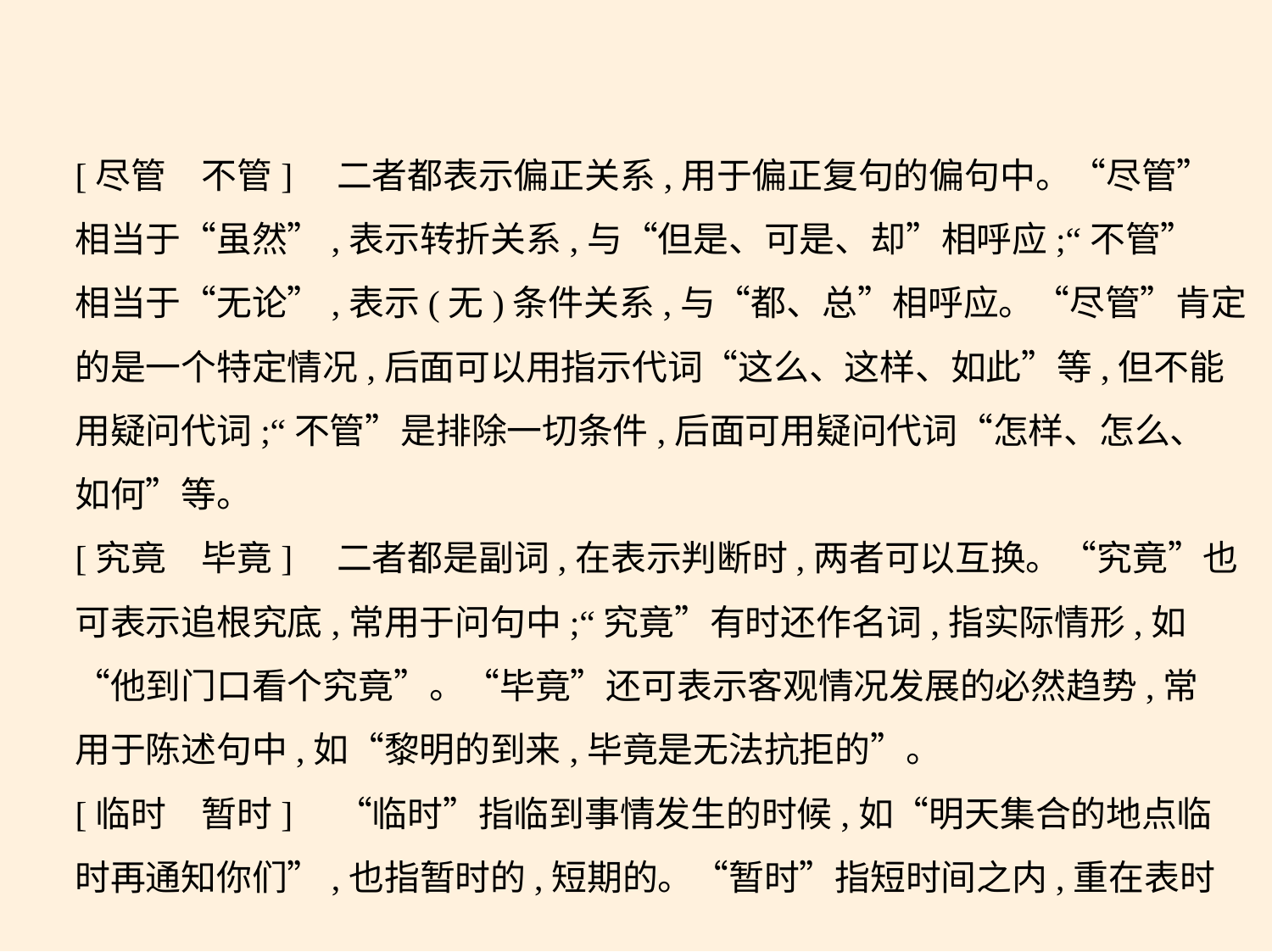

[尽管　不管]　二者都表示偏正关系,用于偏正复句的偏句中。“尽管”
相当于“虽然”,表示转折关系,与“但是、可是、却”相呼应;“不管”
相当于“无论”,表示(无)条件关系,与“都、总”相呼应。“尽管”肯定
的是一个特定情况,后面可以用指示代词“这么、这样、如此”等,但不能
用疑问代词;“不管”是排除一切条件,后面可用疑问代词“怎样、怎么、
如何”等。
[究竟　毕竟]    二者都是副词,在表示判断时,两者可以互换。“究竟”也
可表示追根究底,常用于问句中;“究竟”有时还作名词,指实际情形,如
“他到门口看个究竟”。“毕竟”还可表示客观情况发展的必然趋势,常
用于陈述句中,如“黎明的到来,毕竟是无法抗拒的”。
[临时　暂时]　“临时”指临到事情发生的时候,如“明天集合的地点临
时再通知你们”,也指暂时的,短期的。“暂时”指短时间之内,重在表时